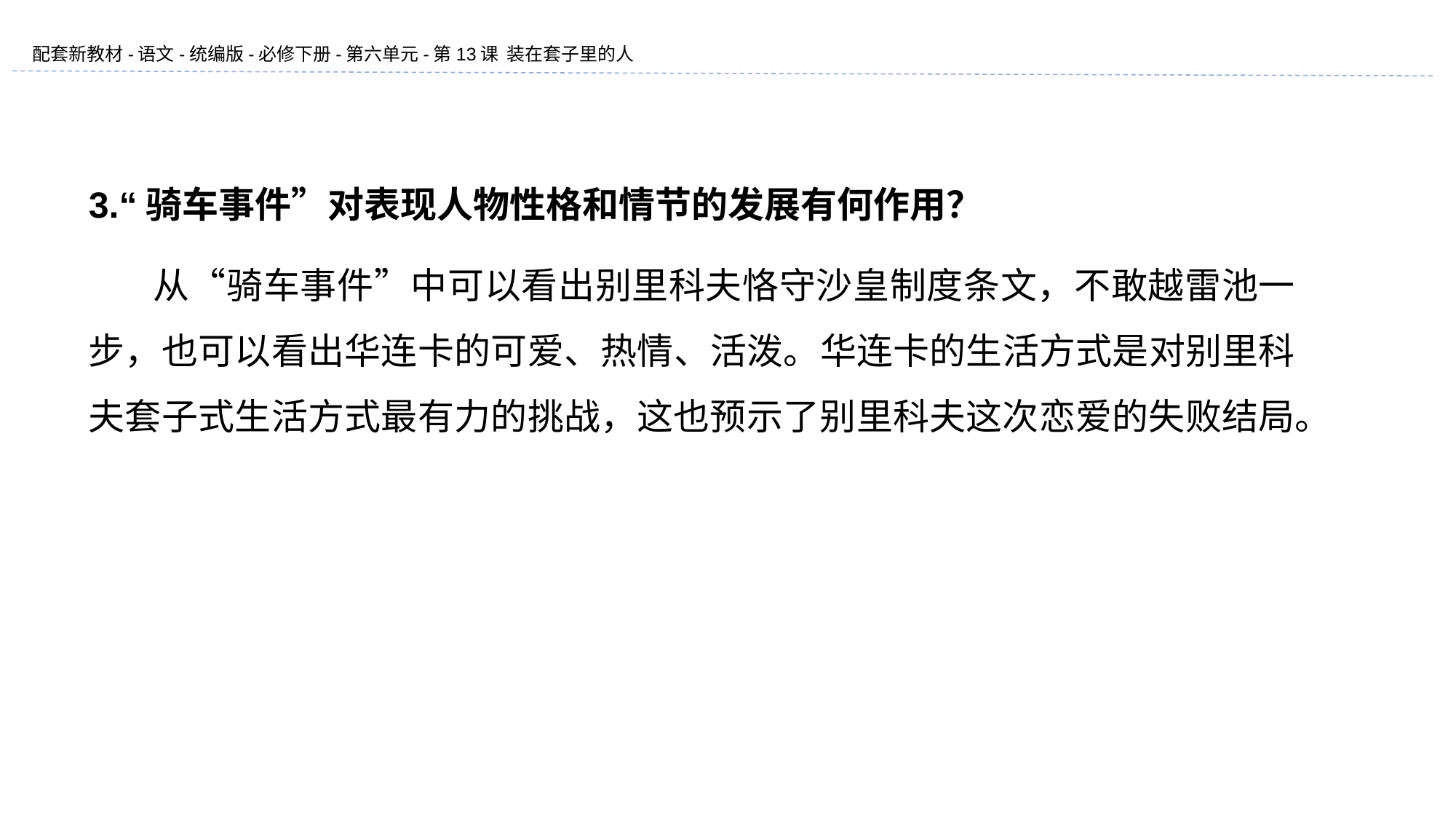

3.“骑车事件”对表现人物性格和情节的发展有何作用？
从“骑车事件”中可以看出别里科夫恪守沙皇制度条文，不敢越雷池一步，也可以看出华连卡的可爱、热情、活泼。华连卡的生活方式是对别里科夫套子式生活方式最有力的挑战，这也预示了别里科夫这次恋爱的失败结局。